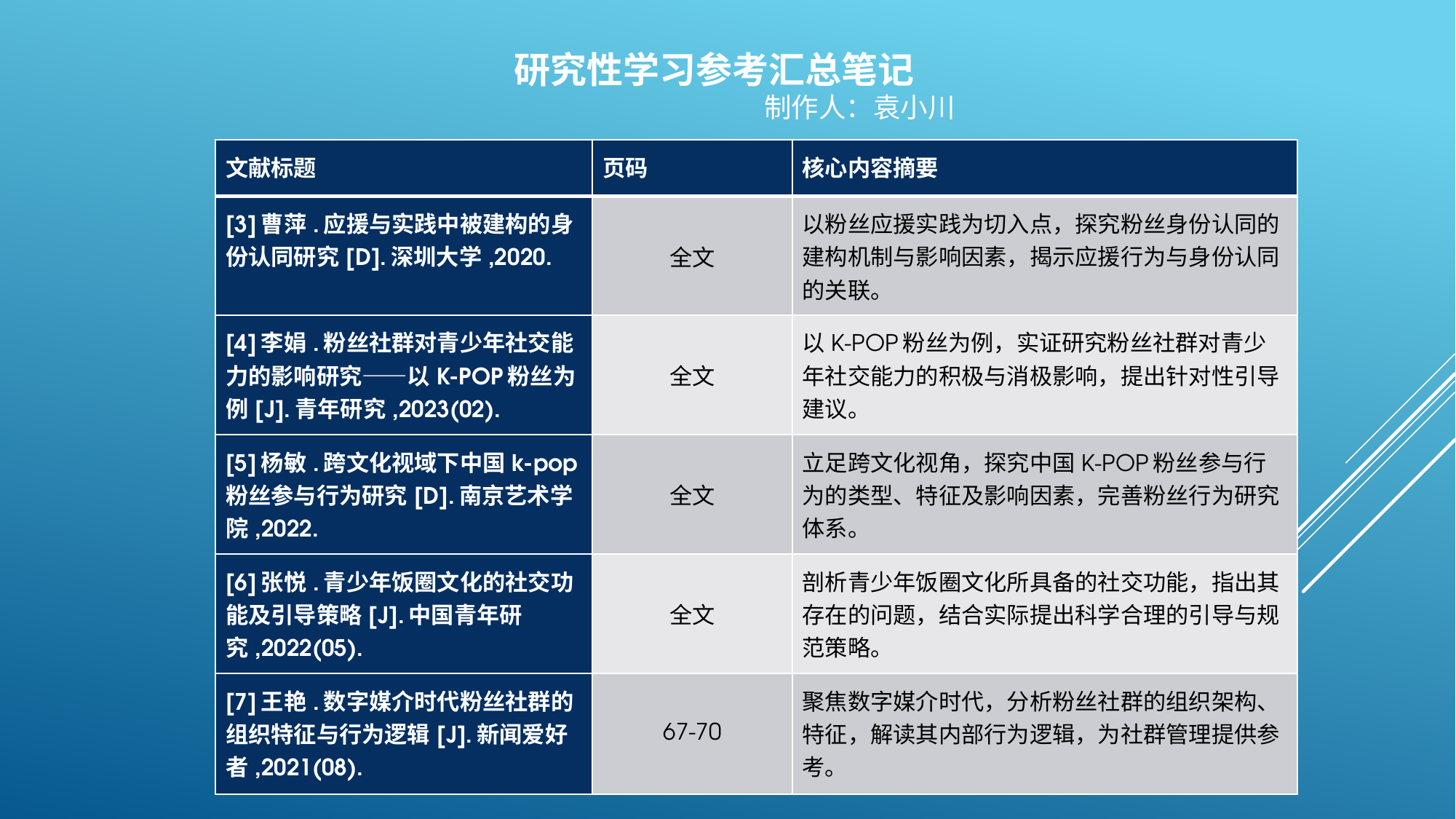

研究性学习参考汇总笔记
                                              制作人：袁小川
| 文献标题 | 页码 | 核心内容摘要 |
| --- | --- | --- |
| [3]曹萍.应援与实践中被建构的身份认同研究[D].深圳大学,2020. | 全文 | 以粉丝应援实践为切入点，探究粉丝身份认同的建构机制与影响因素，揭示应援行为与身份认同的关联。 |
| [4]李娟.粉丝社群对青少年社交能力的影响研究——以K-POP粉丝为例[J].青年研究,2023(02). | 全文 | 以K-POP粉丝为例，实证研究粉丝社群对青少年社交能力的积极与消极影响，提出针对性引导建议。 |
| [5]杨敏.跨文化视域下中国k-pop粉丝参与行为研究[D].南京艺术学院,2022. | 全文 | 立足跨文化视角，探究中国K-POP粉丝参与行为的类型、特征及影响因素，完善粉丝行为研究体系。 |
| [6]张悦.青少年饭圈文化的社交功能及引导策略[J].中国青年研究,2022(05). | 全文 | 剖析青少年饭圈文化所具备的社交功能，指出其存在的问题，结合实际提出科学合理的引导与规范策略。 |
| [7]王艳.数字媒介时代粉丝社群的组织特征与行为逻辑[J].新闻爱好者,2021(08). | 67-70 | 聚焦数字媒介时代，分析粉丝社群的组织架构、特征，解读其内部行为逻辑，为社群管理提供参考。 |